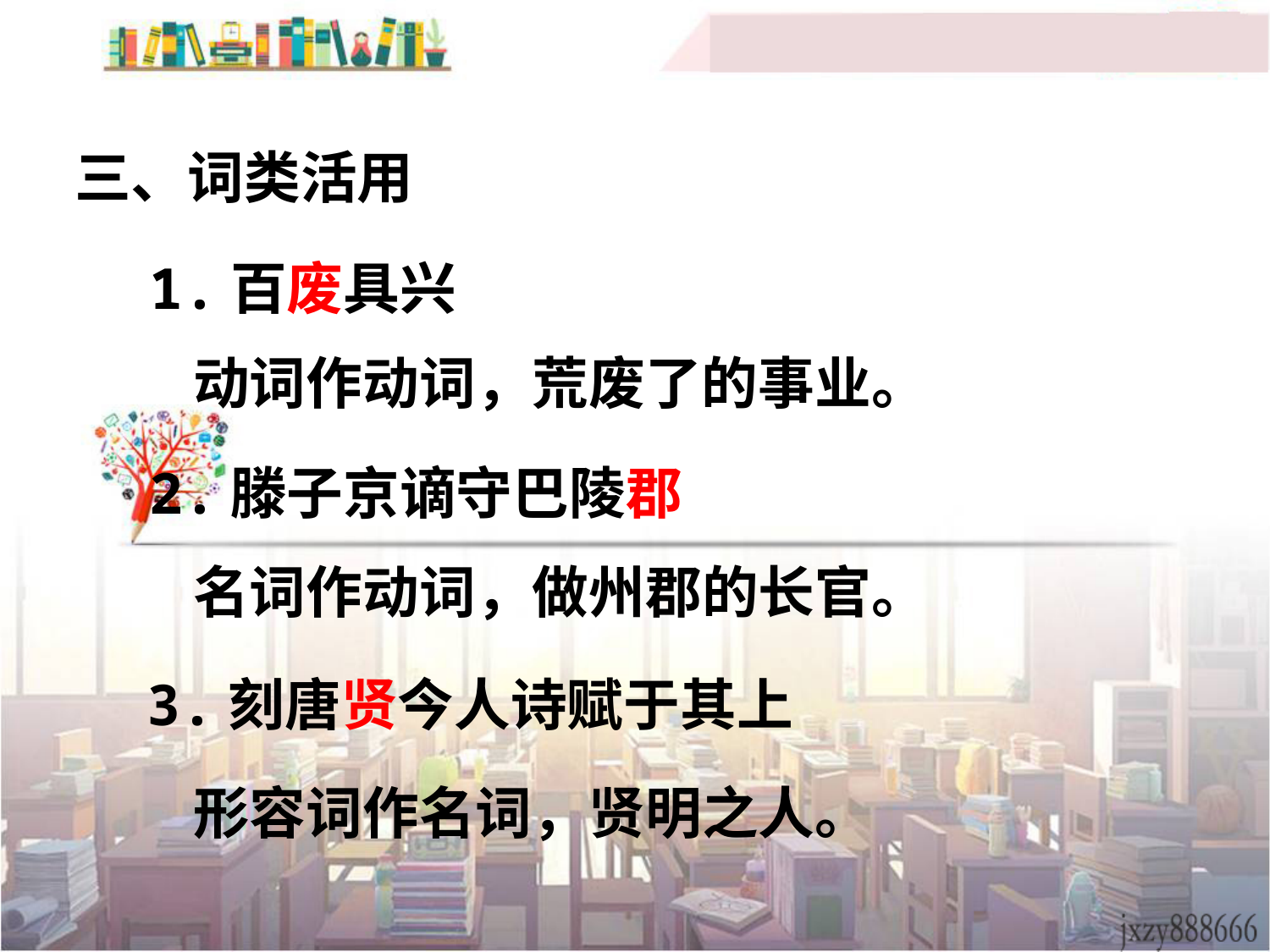

三、词类活用
1.百废具兴
动词作动词，荒废了的事业。
2.滕子京谪守巴陵郡
名词作动词，做州郡的长官。
3.刻唐贤今人诗赋于其上
形容词作名词，贤明之人。